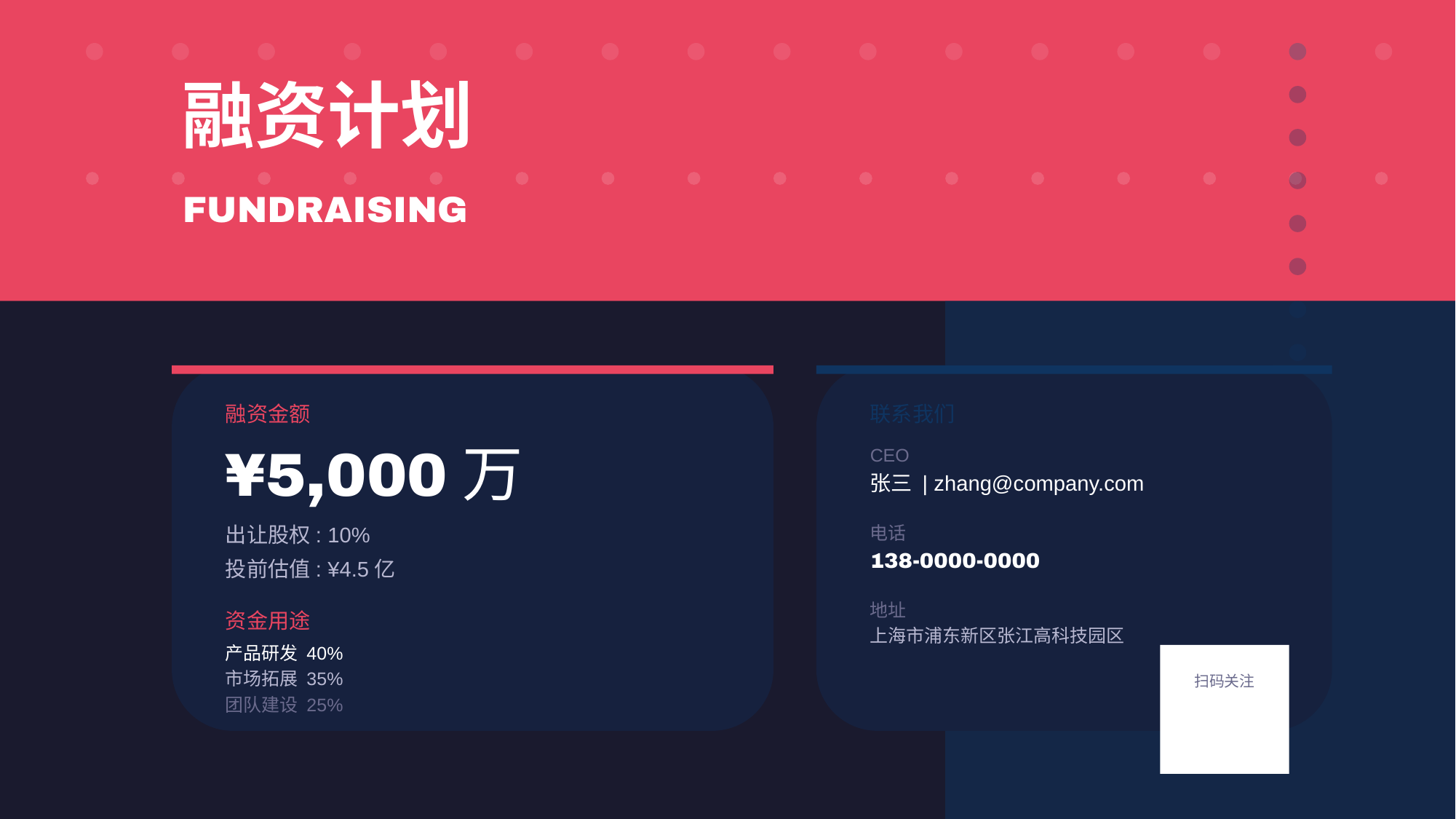

融资计划

FUNDRAISING

融资金额
联系我们
¥5,000万

CEO
张三 | zhang@company.com

出让股权: 10%
电话

138-0000-0000
投前估值: ¥4.5亿

地址
资金用途

上海市浦东新区张江高科技园区
产品研发 40%

市场拓展 35%
扫码关注
团队建设 25%